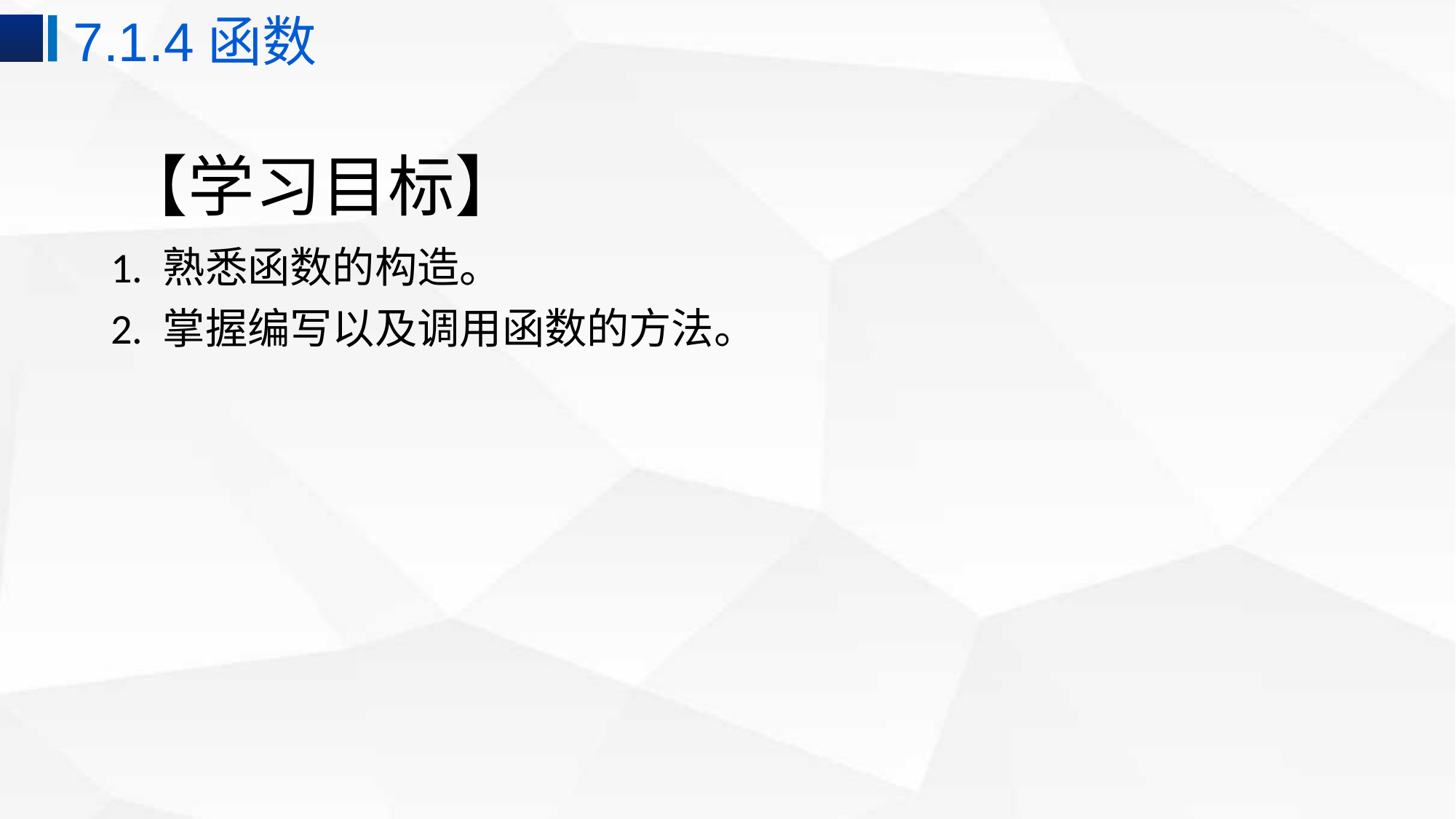

7.1.4函数

# 【学习目标】
1. 熟悉函数的构造。
2. 掌握编写以及调用函数的方法。